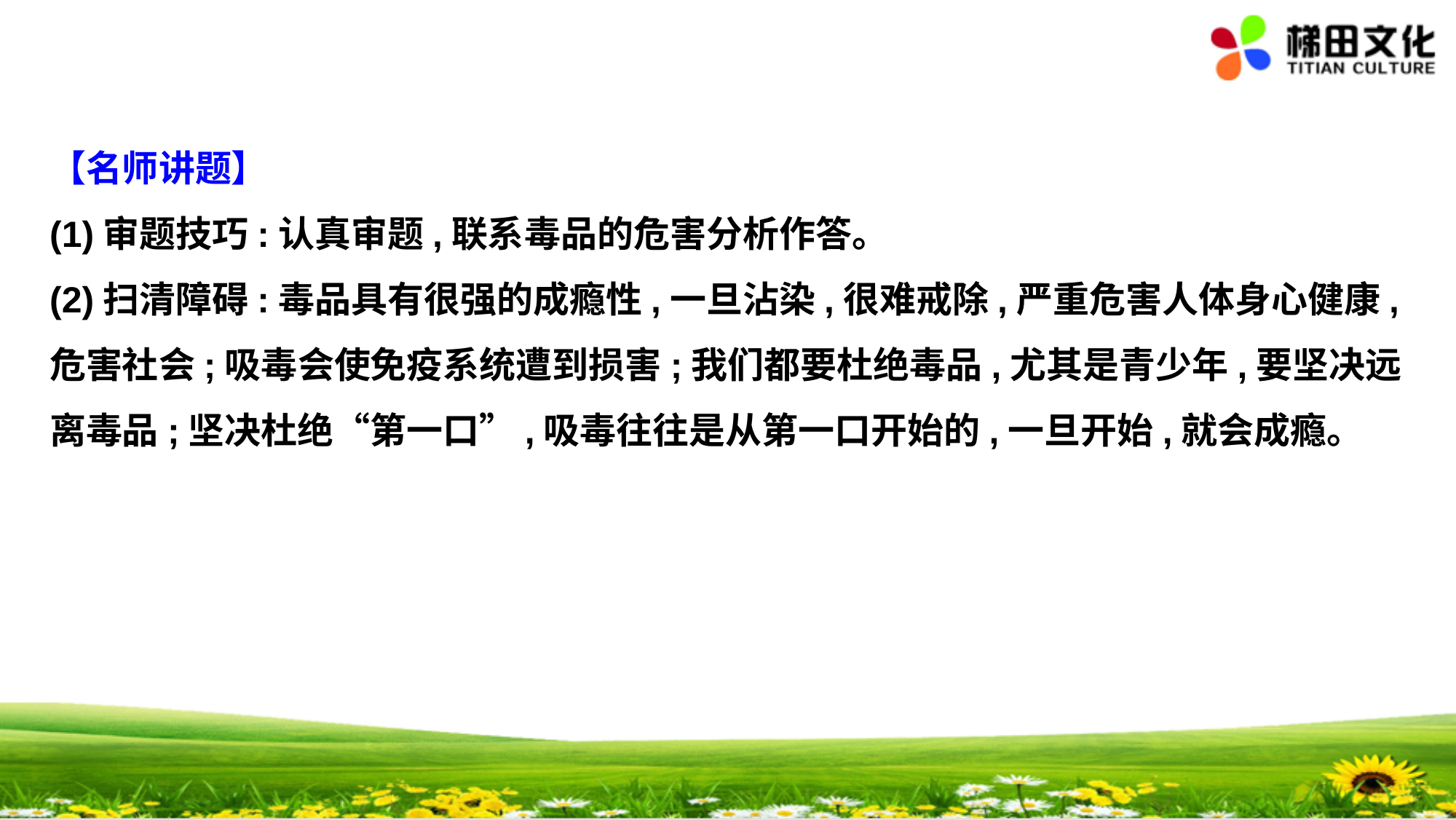

【名师讲题】
(1)审题技巧:认真审题,联系毒品的危害分析作答。
(2)扫清障碍:毒品具有很强的成瘾性,一旦沾染,很难戒除,严重危害人体身心健康,危害社会;吸毒会使免疫系统遭到损害;我们都要杜绝毒品,尤其是青少年,要坚决远离毒品;坚决杜绝“第一口”,吸毒往往是从第一口开始的,一旦开始,就会成瘾。